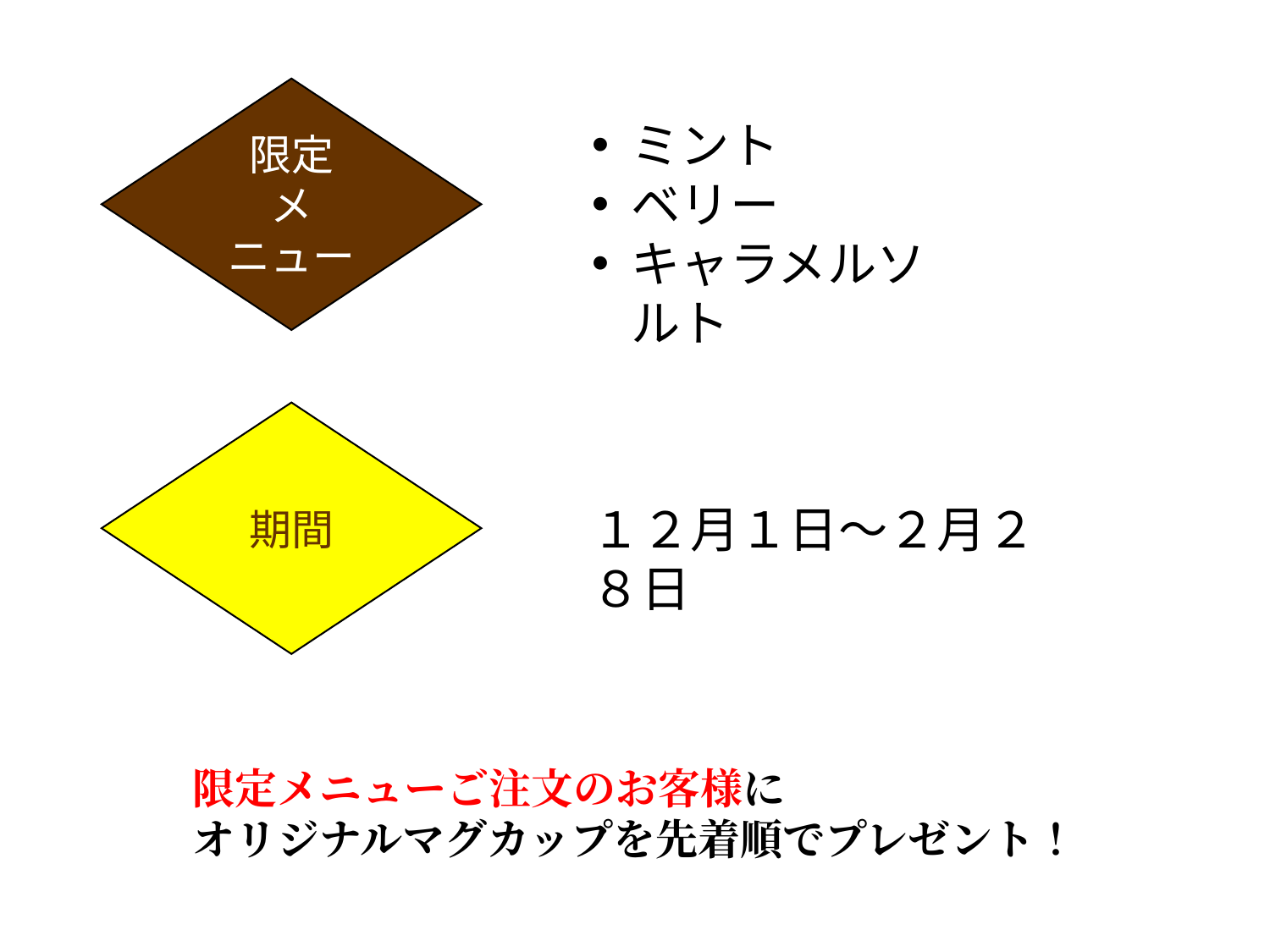

限定
メニュー
ミント
ベリー
キャラメルソルト
期間
１２月１日～２月２８日
限定メニューご注文のお客様に
オリジナルマグカップを先着順でプレゼント！